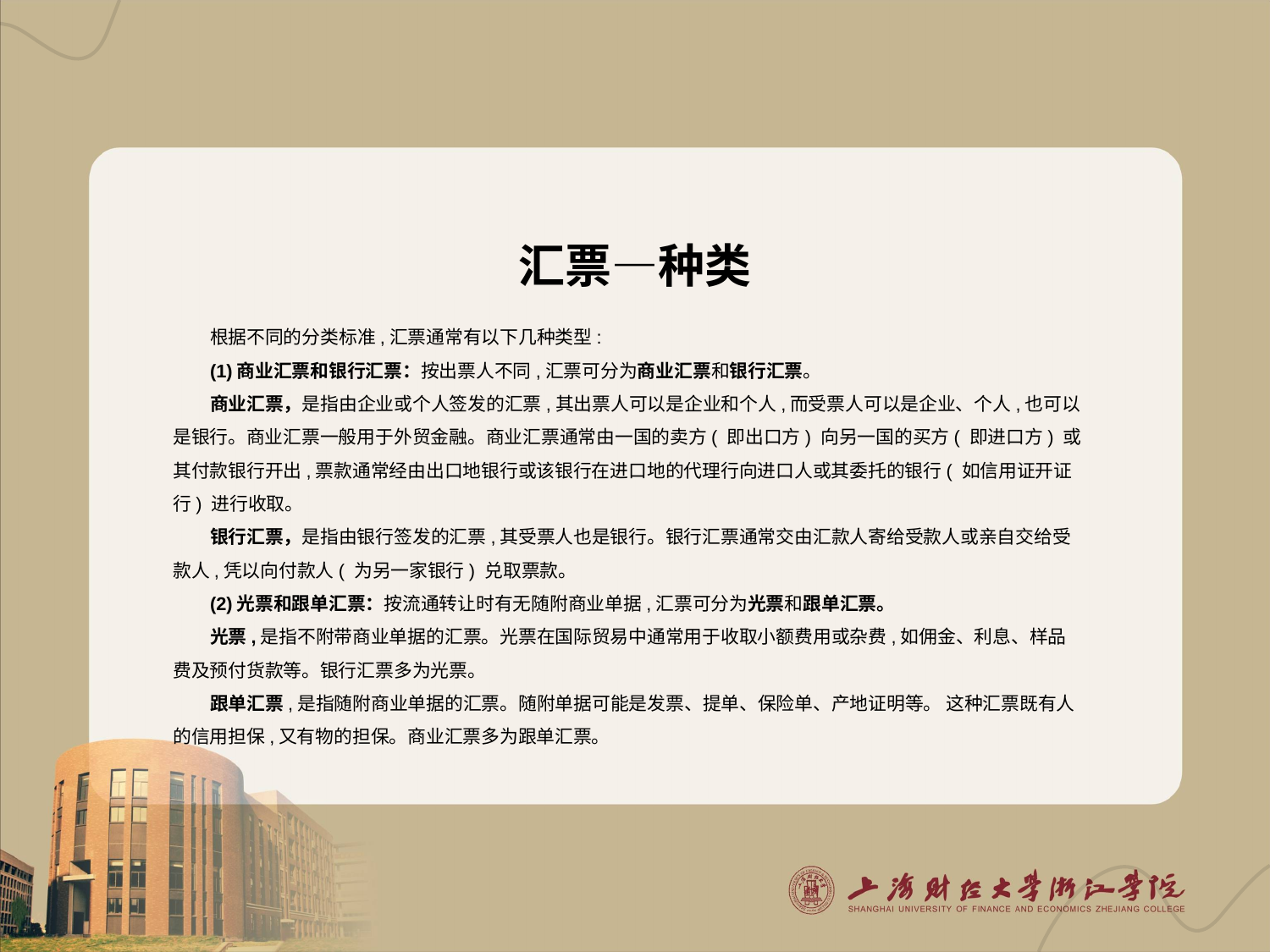

# 汇票—种类
根据不同的分类标准,汇票通常有以下几种类型:
(1)商业汇票和银行汇票：按出票人不同,汇票可分为商业汇票和银行汇票。
商业汇票，是指由企业或个人签发的汇票,其出票人可以是企业和个人,而受票人可以是企业、个人,也可以是银行。商业汇票一般用于外贸金融。商业汇票通常由一国的卖方( 即出口方) 向另一国的买方( 即进口方) 或其付款银行开出,票款通常经由出口地银行或该银行在进口地的代理行向进口人或其委托的银行( 如信用证开证行) 进行收取。
银行汇票，是指由银行签发的汇票,其受票人也是银行。银行汇票通常交由汇款人寄给受款人或亲自交给受款人,凭以向付款人( 为另一家银行) 兑取票款。
(2)光票和跟单汇票：按流通转让时有无随附商业单据,汇票可分为光票和跟单汇票。
光票,是指不附带商业单据的汇票。光票在国际贸易中通常用于收取小额费用或杂费,如佣金、利息、样品费及预付货款等。银行汇票多为光票。
跟单汇票,是指随附商业单据的汇票。随附单据可能是发票、提单、保险单、产地证明等。 这种汇票既有人的信用担保,又有物的担保。商业汇票多为跟单汇票。